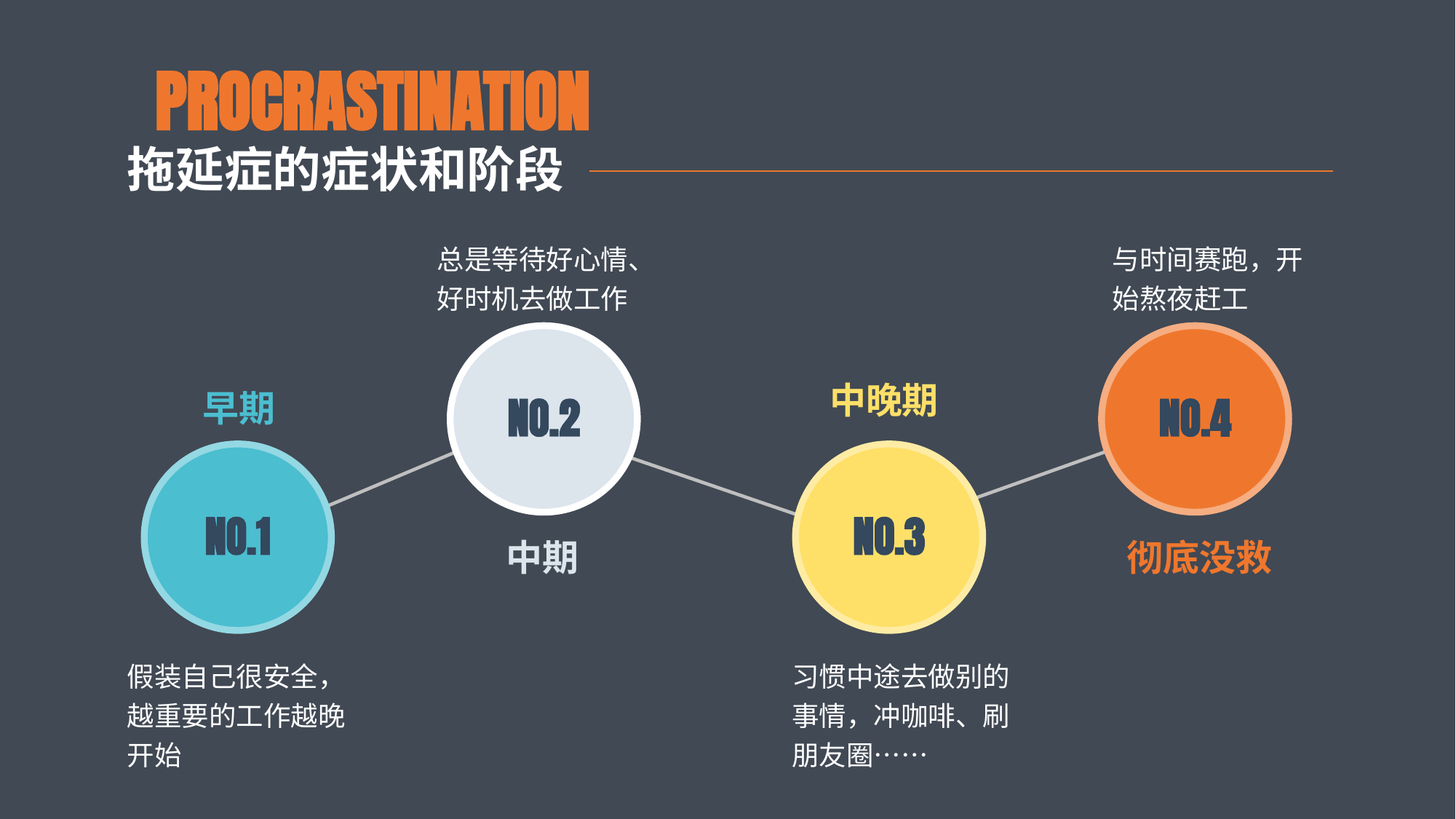

PROCRASTINATION
拖延症的症状和阶段
总是等待好心情、好时机去做工作
与时间赛跑，开始熬夜赶工
NO.2
NO.4
中晚期
早期

NO.1
NO.3
中期
彻底没救
假装自己很安全，越重要的工作越晚开始
习惯中途去做别的事情，冲咖啡、刷朋友圈……